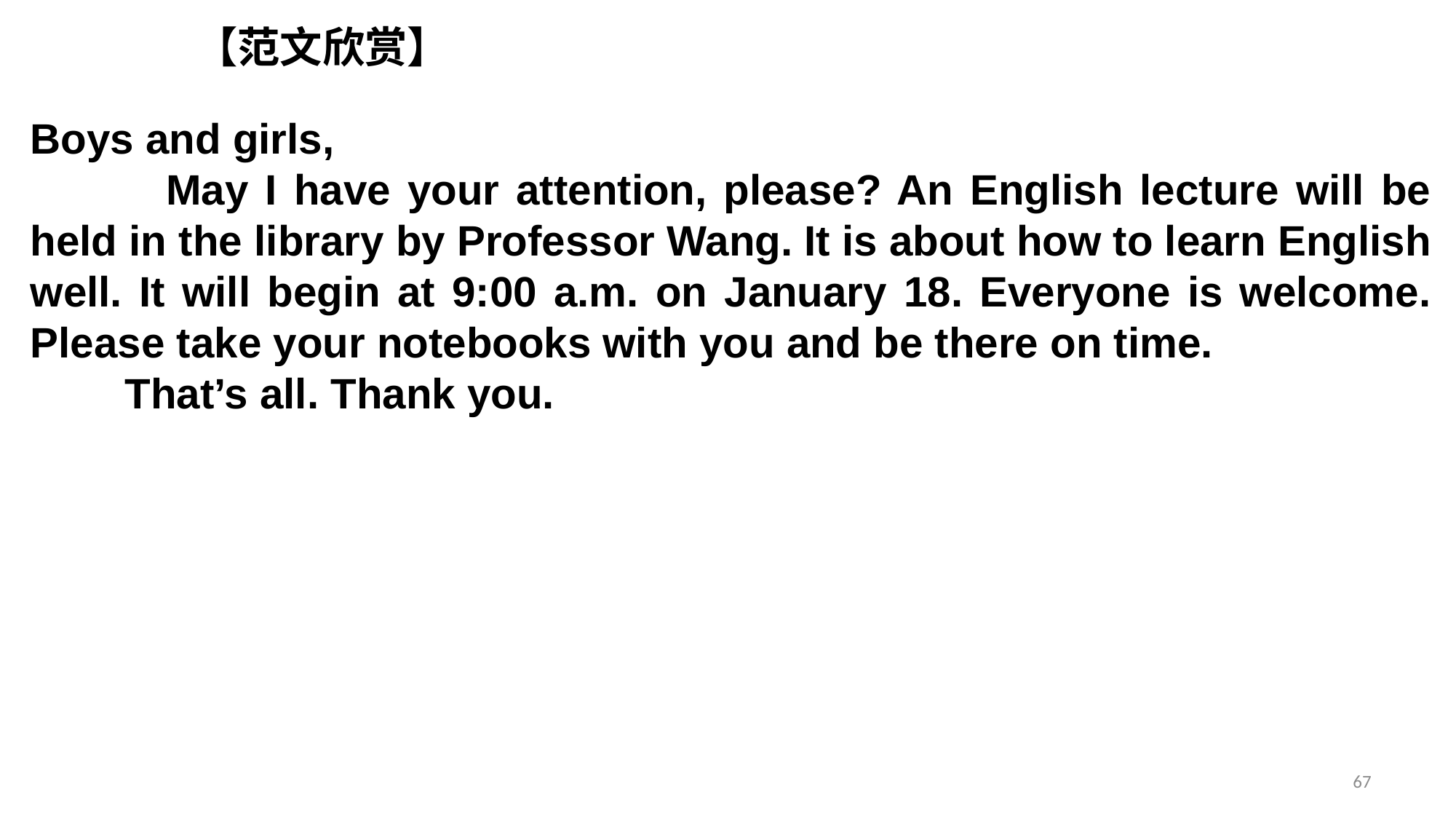

【范文欣赏】
Boys and girls,
        May I have your attention, please? An English lecture will be held in the library by Professor Wang. It is about how to learn English well. It will begin at 9:00 a.m. on January 18. Everyone is welcome. Please take your notebooks with you and be there on time.
        That’s all. Thank you.
67